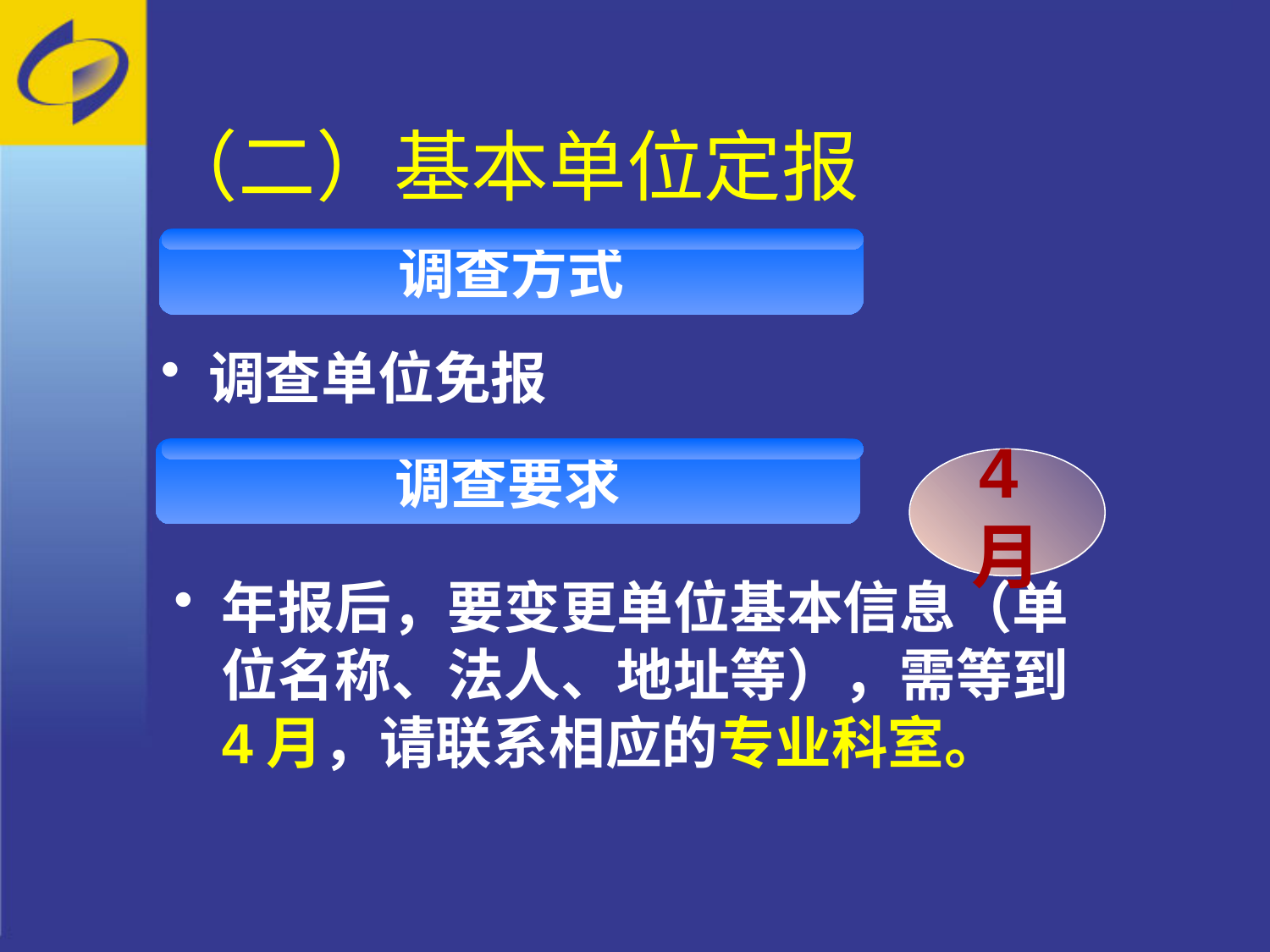

# （二）基本单位定报
调查方式

调查单位免报
调查要求

4月
年报后，要变更单位基本信息（单位名称、法人、地址等），需等到4月，请联系相应的专业科室。